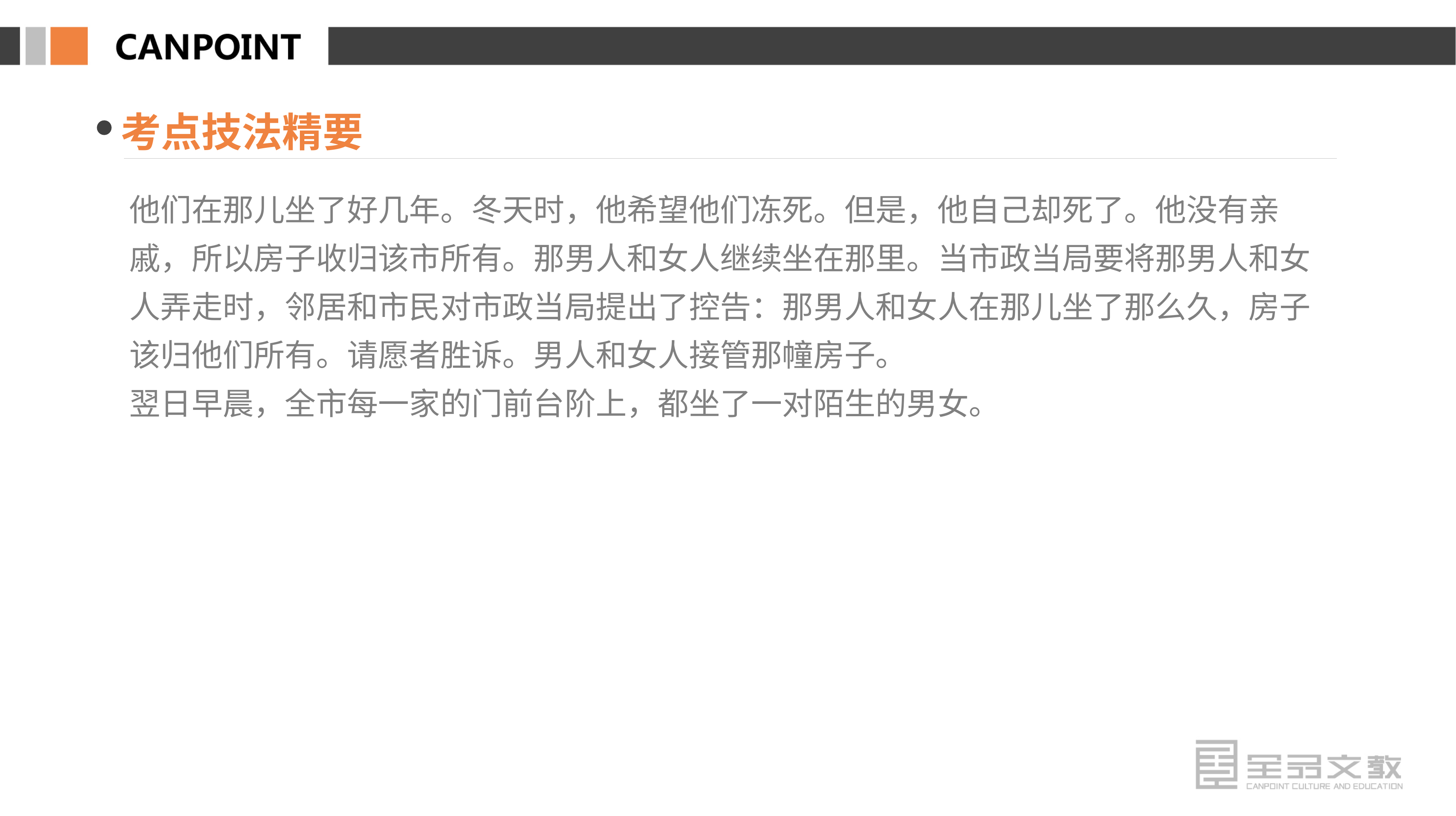

考点技法精要

他们在那儿坐了好几年。冬天时，他希望他们冻死。但是，他自己却死了。他没有亲戚，所以房子收归该市所有。那男人和女人继续坐在那里。当市政当局要将那男人和女人弄走时，邻居和市民对市政当局提出了控告：那男人和女人在那儿坐了那么久，房子该归他们所有。请愿者胜诉。男人和女人接管那幢房子。
翌日早晨，全市每一家的门前台阶上，都坐了一对陌生的男女。